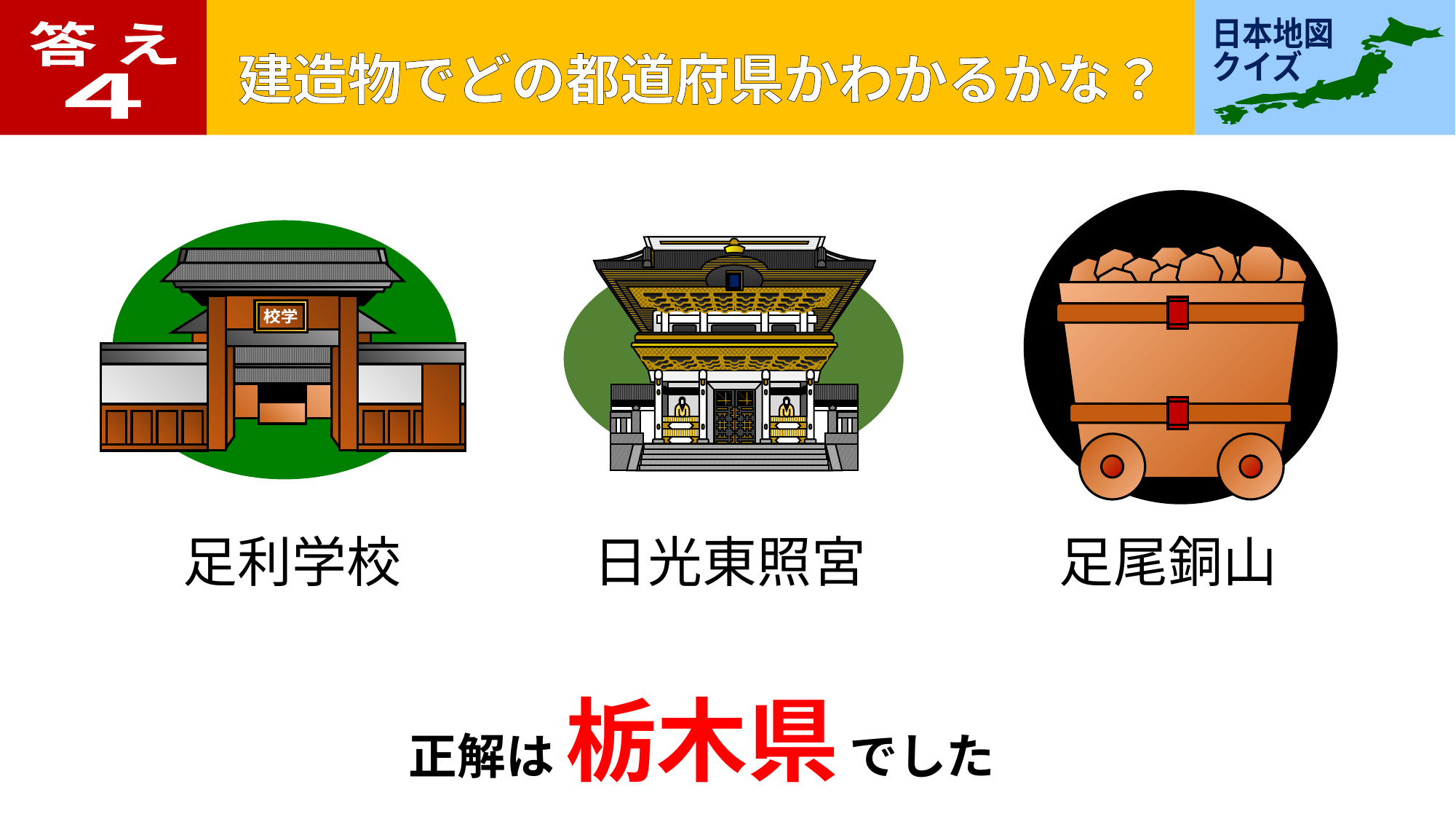

答 え
４

校学

足利学校
日光東照宮
足尾銅山
正解は 栃木県 でした